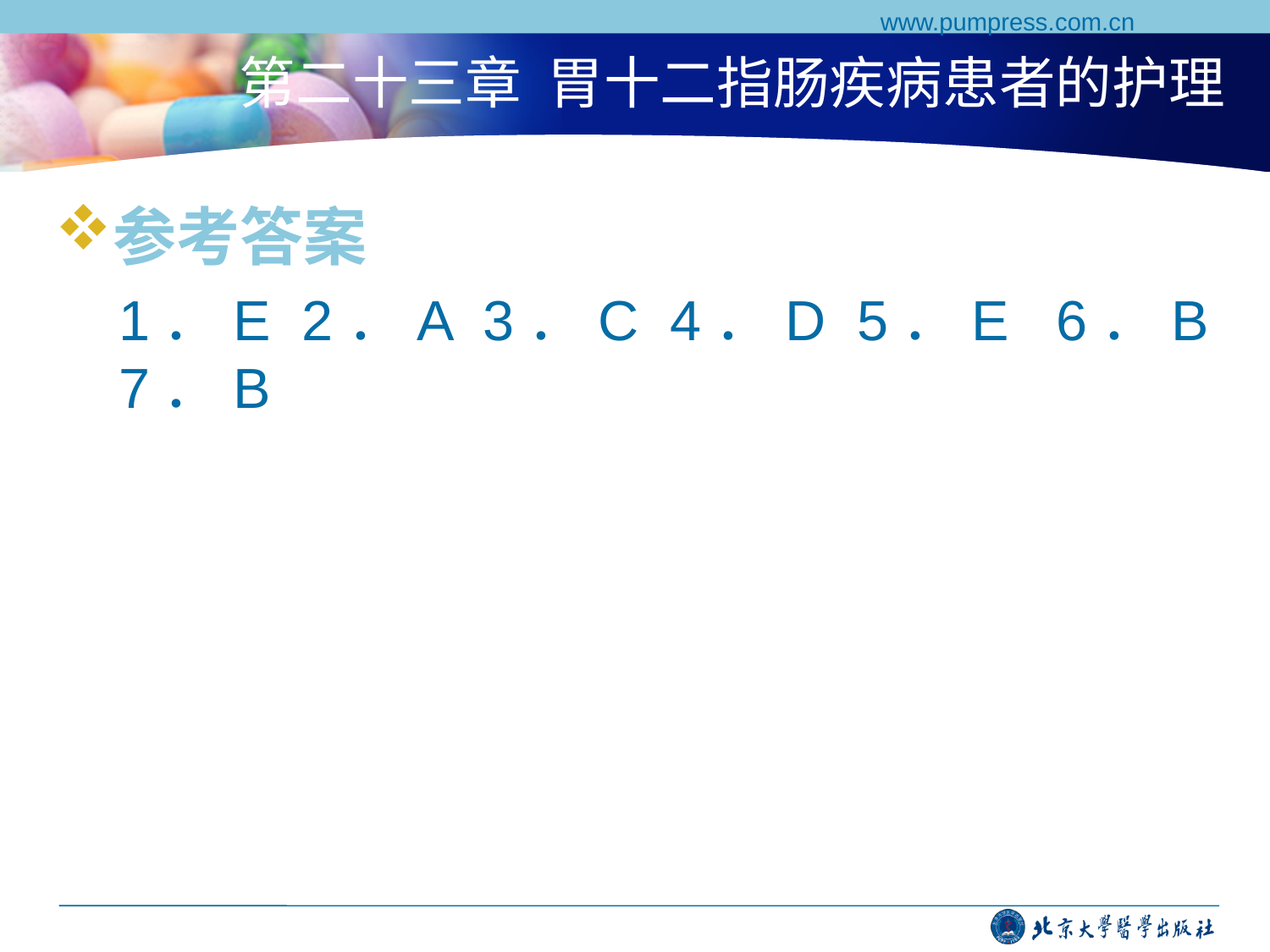

www.pumpress.com.cn
# 第二十三章  胃十二指肠疾病患者的护理
参考答案
1．E  2．A  3．C  4．D  5．E   6．B  7．B